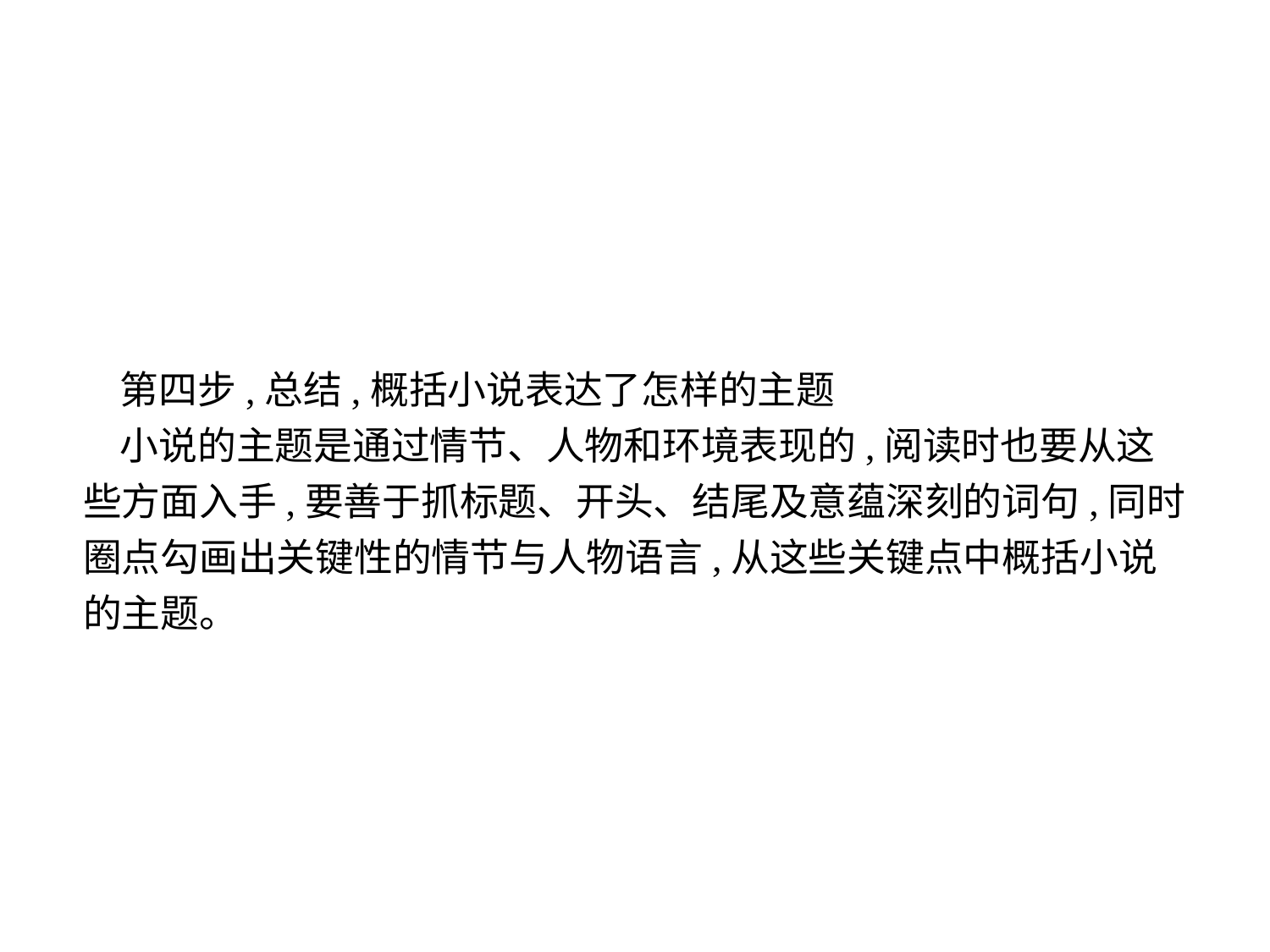

第四步,总结,概括小说表达了怎样的主题
小说的主题是通过情节、人物和环境表现的,阅读时也要从这些方面入手,要善于抓标题、开头、结尾及意蕴深刻的词句,同时圈点勾画出关键性的情节与人物语言,从这些关键点中概括小说的主题。
-13-